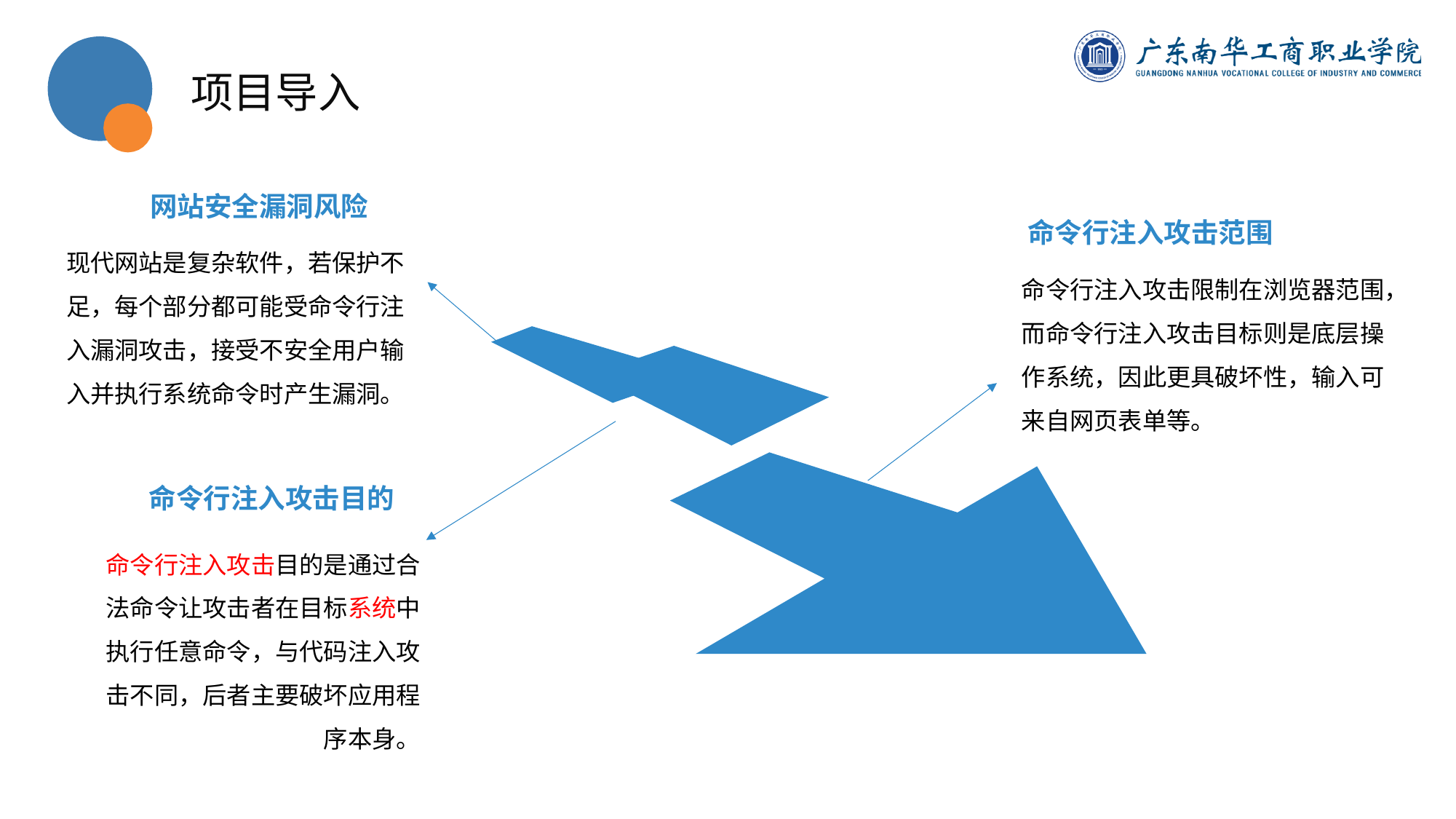

项目导入

网站安全漏洞风险
命令行注入攻击范围
现代网站是复杂软件，若保护不足，每个部分都可能受命令行注入漏洞攻击，接受不安全用户输入并执行系统命令时产生漏洞。
命令行注入攻击限制在浏览器范围，而命令行注入攻击目标则是底层操作系统，因此更具破坏性，输入可来自网页表单等。

命令行注入攻击目的
命令行注入攻击目的是通过合法命令让攻击者在目标系统中执行任意命令，与代码注入攻击不同，后者主要破坏应用程序本身。